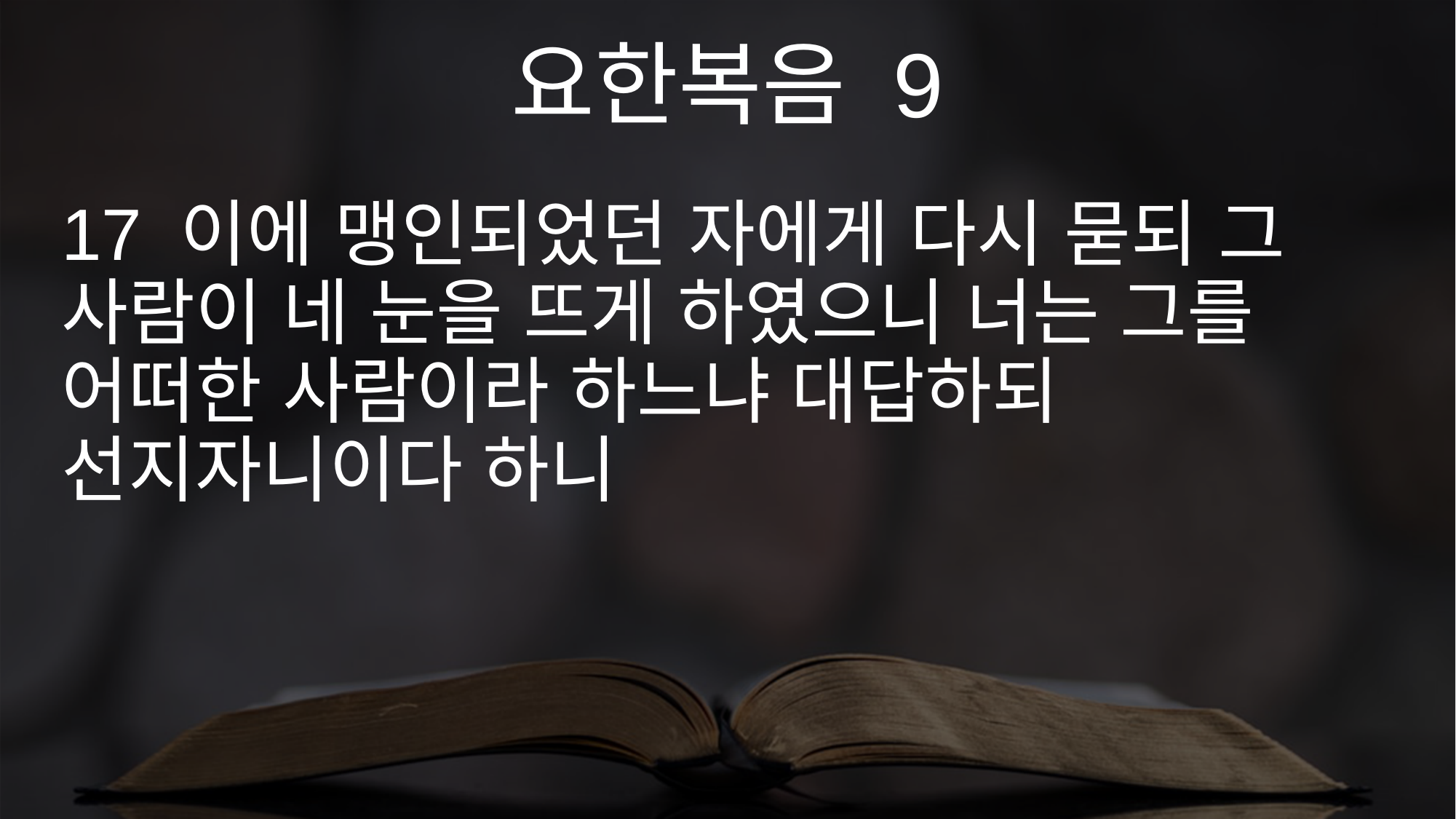

요한복음 9
17 이에 맹인되었던 자에게 다시 묻되 그 사람이 네 눈을 뜨게 하였으니 너는 그를 어떠한 사람이라 하느냐 대답하되 선지자니이다 하니